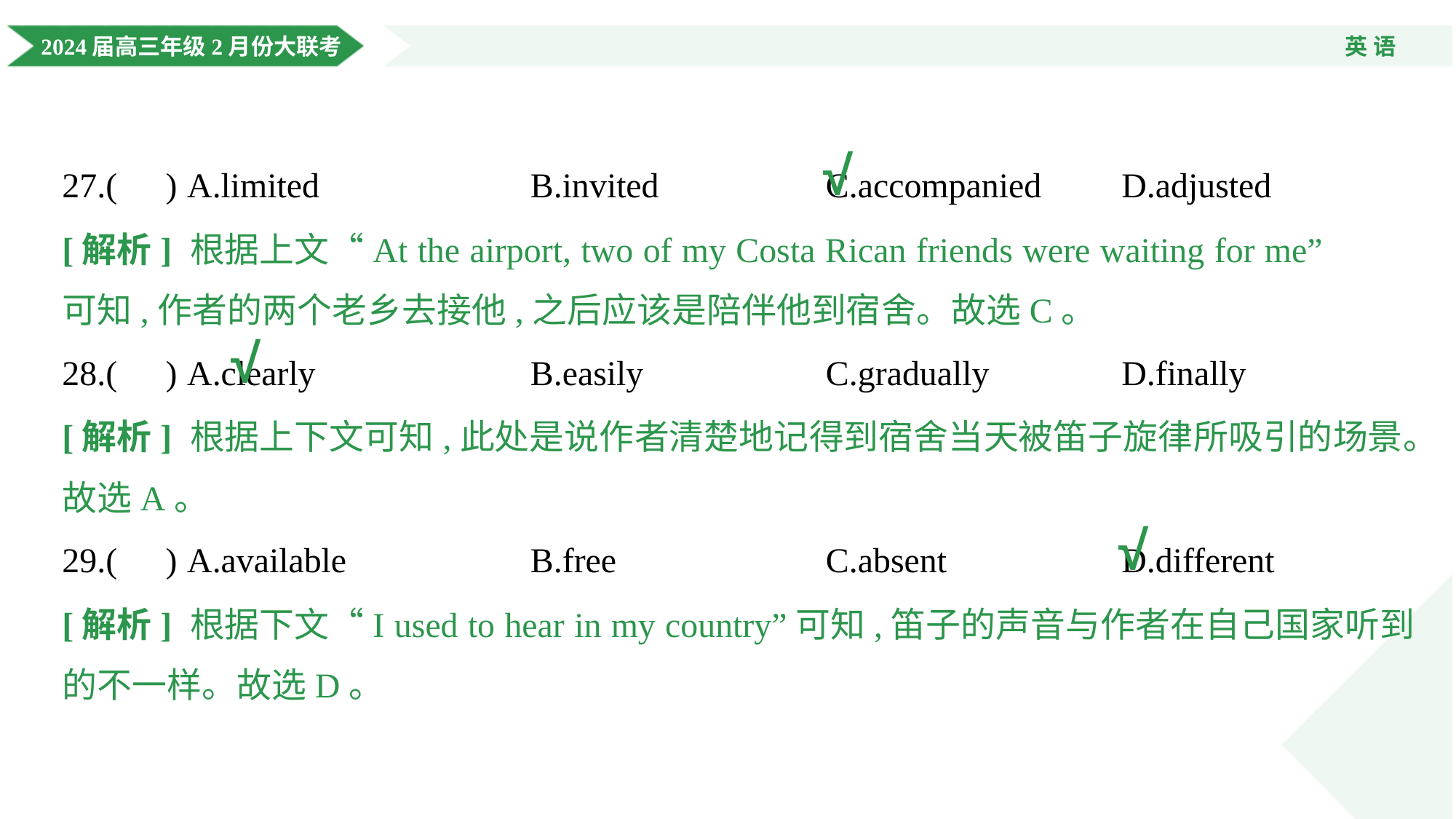

√
27.(     ) A.limited	B.invited	C.accompanied	D.adjusted
[解析] 根据上文“At the airport, two of my Costa Rican friends were waiting for me”
可知,作者的两个老乡去接他,之后应该是陪伴他到宿舍。故选C。
√
28.(     ) A.clearly	B.easily	C.gradually	D.finally
[解析] 根据上下文可知,此处是说作者清楚地记得到宿舍当天被笛子旋律所吸引的场景。
故选A。
√
29.(     ) A.available	B.free	C.absent	D.different
[解析] 根据下文“I used to hear in my country”可知,笛子的声音与作者在自己国家听到
的不一样。故选D。